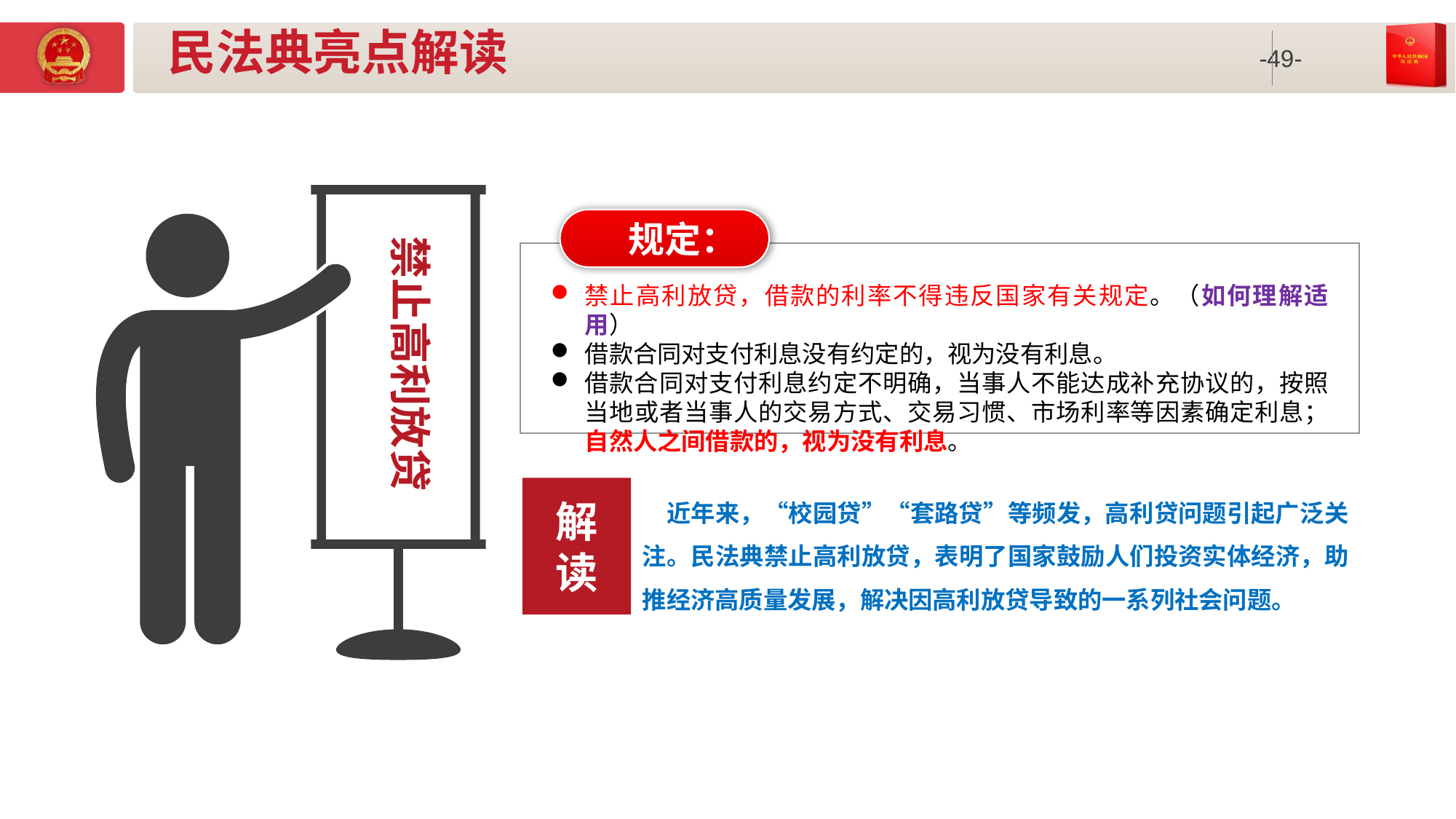

# 民法典亮点解读

禁止高利放贷
　规定：

禁止高利放贷，借款的利率不得违反国家有关规定。（如何理解适用）
借款合同对支付利息没有约定的，视为没有利息。
借款合同对支付利息约定不明确，当事人不能达成补充协议的，按照当地或者当事人的交易方式、交易习惯、市场利率等因素确定利息；自然人之间借款的，视为没有利息。
解
读
　近年来，“校园贷”“套路贷”等频发，高利贷问题引起广泛关注。民法典禁止高利放贷，表明了国家鼓励人们投资实体经济，助推经济高质量发展，解决因高利放贷导致的一系列社会问题。